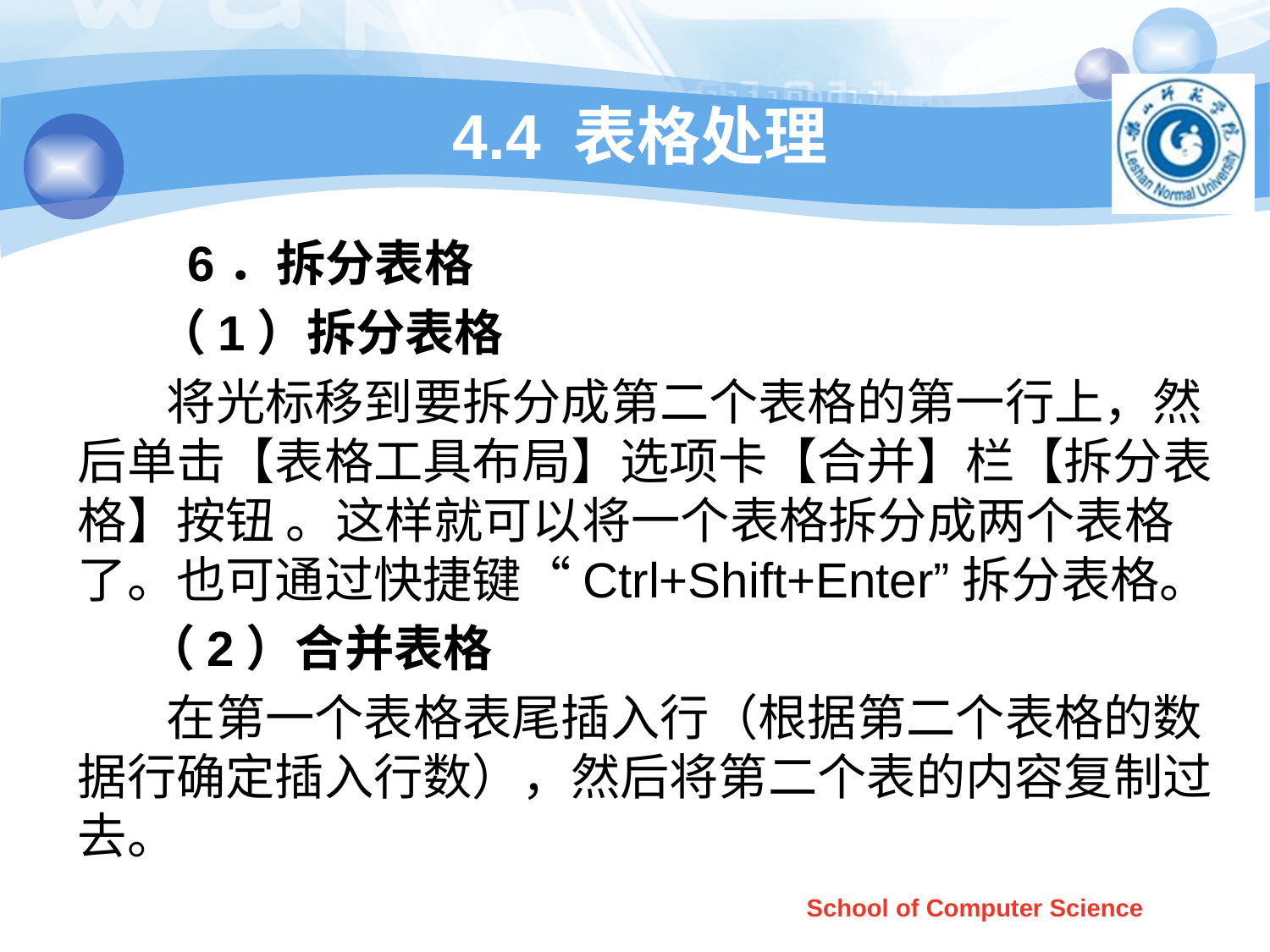

# 4.4 表格处理
        6．拆分表格
      （1）拆分表格
       将光标移到要拆分成第二个表格的第一行上，然后单击【表格工具布局】选项卡【合并】栏【拆分表格】按钮 。这样就可以将一个表格拆分成两个表格了。也可通过快捷键“Ctrl+Shift+Enter”拆分表格。
     （2）合并表格
       在第一个表格表尾插入行（根据第二个表格的数据行确定插入行数），然后将第二个表的内容复制过去。
School of Computer Science